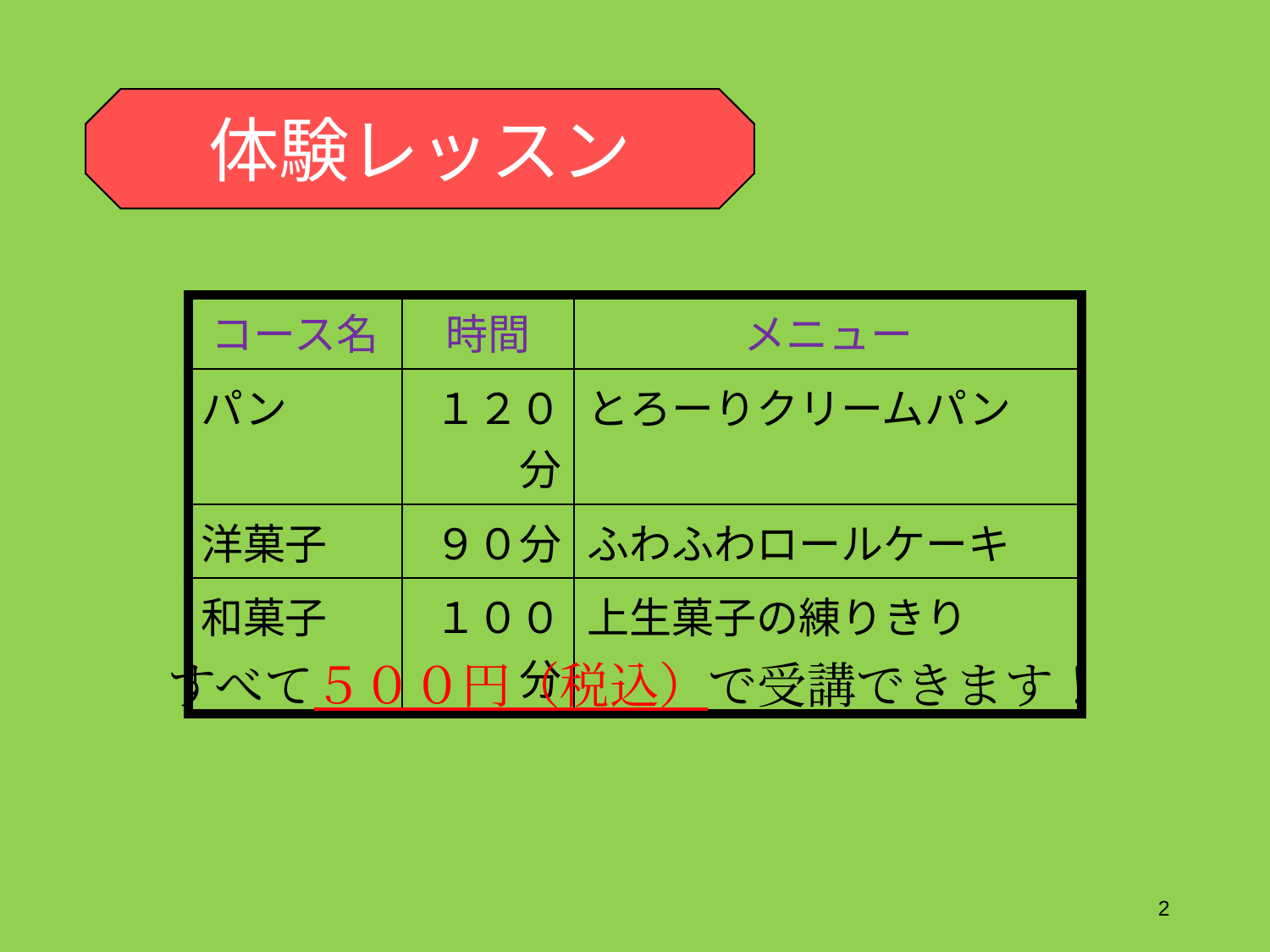

体験レッスン
| コース名 | 時間 | メニュー |
| --- | --- | --- |
| パン | １２０分 | とろーりクリームパン |
| 洋菓子 | ９０分 | ふわふわロールケーキ |
| 和菓子 | １００分 | 上生菓子の練りきり |
すべて５００円（税込）で受講できます！
2